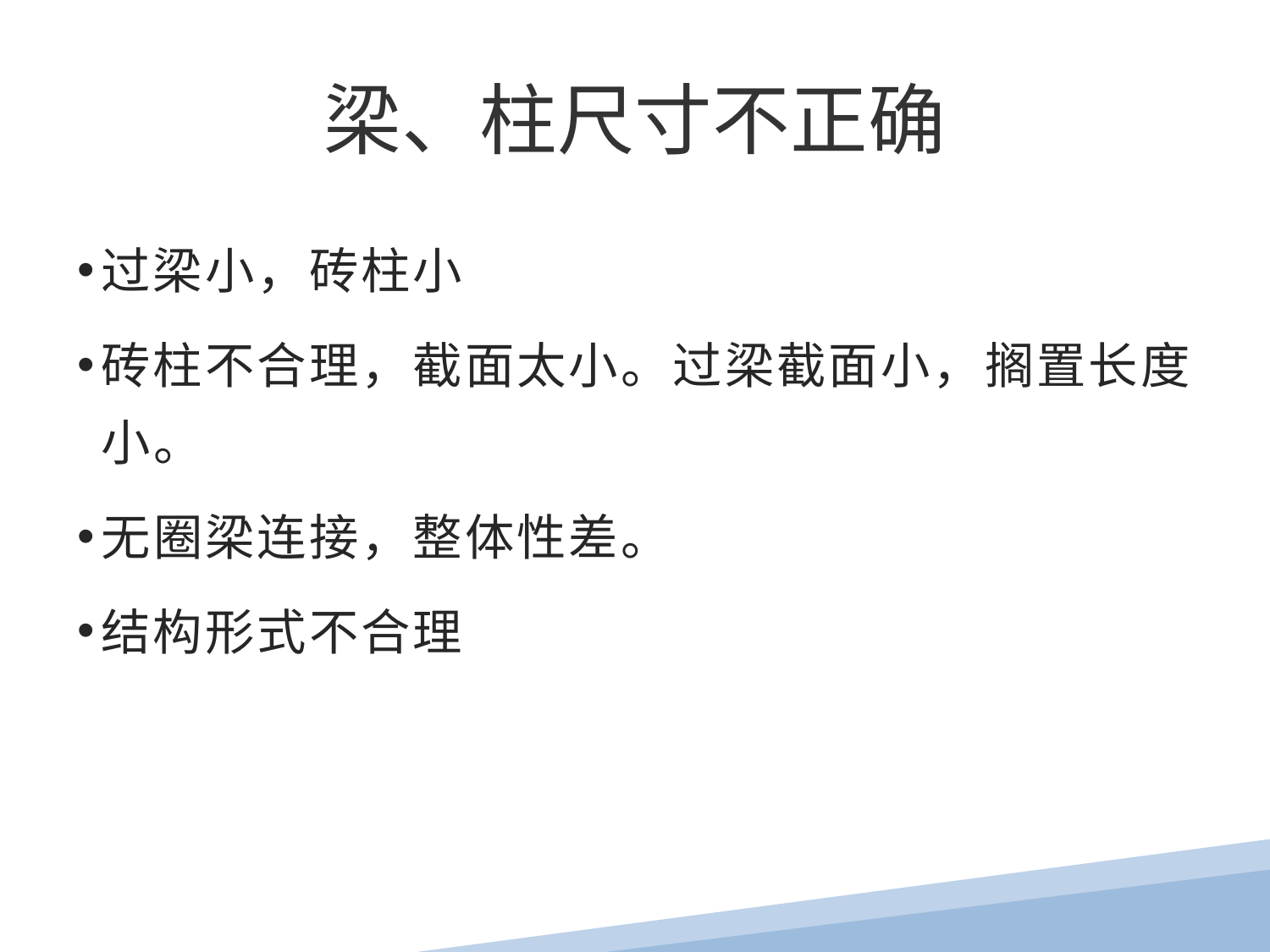

梁、柱尺寸不正确
过梁小，砖柱小
砖柱不合理，截面太小。过梁截面小，搁置长度小。
无圈梁连接，整体性差。
结构形式不合理